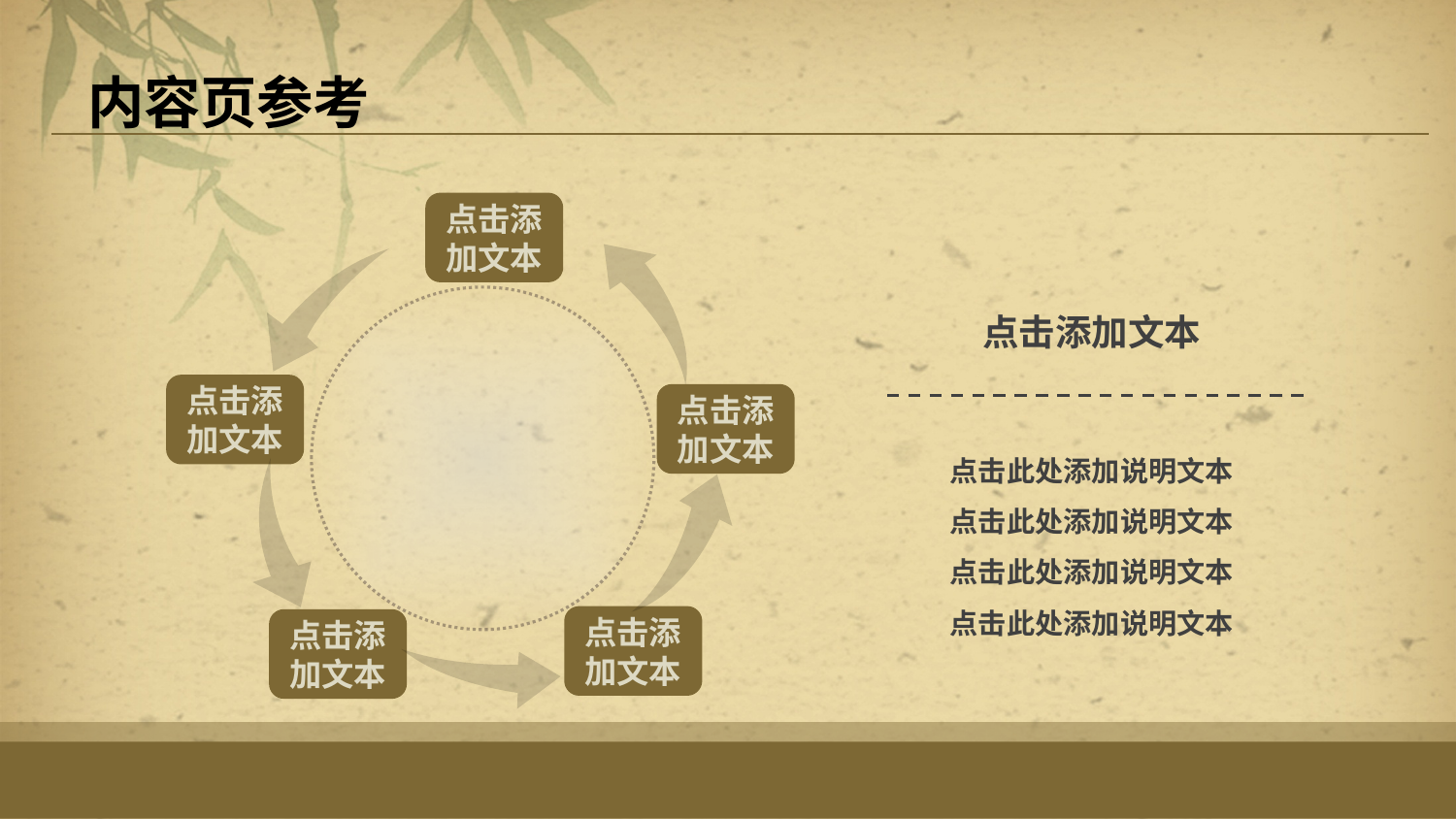

# 内容页参考
点击添加文本

点击添加文本
点击添加文本
点击添加文本
点击添加文本
点击添加文本
点击此处添加说明文本
点击此处添加说明文本
点击此处添加说明文本
点击此处添加说明文本